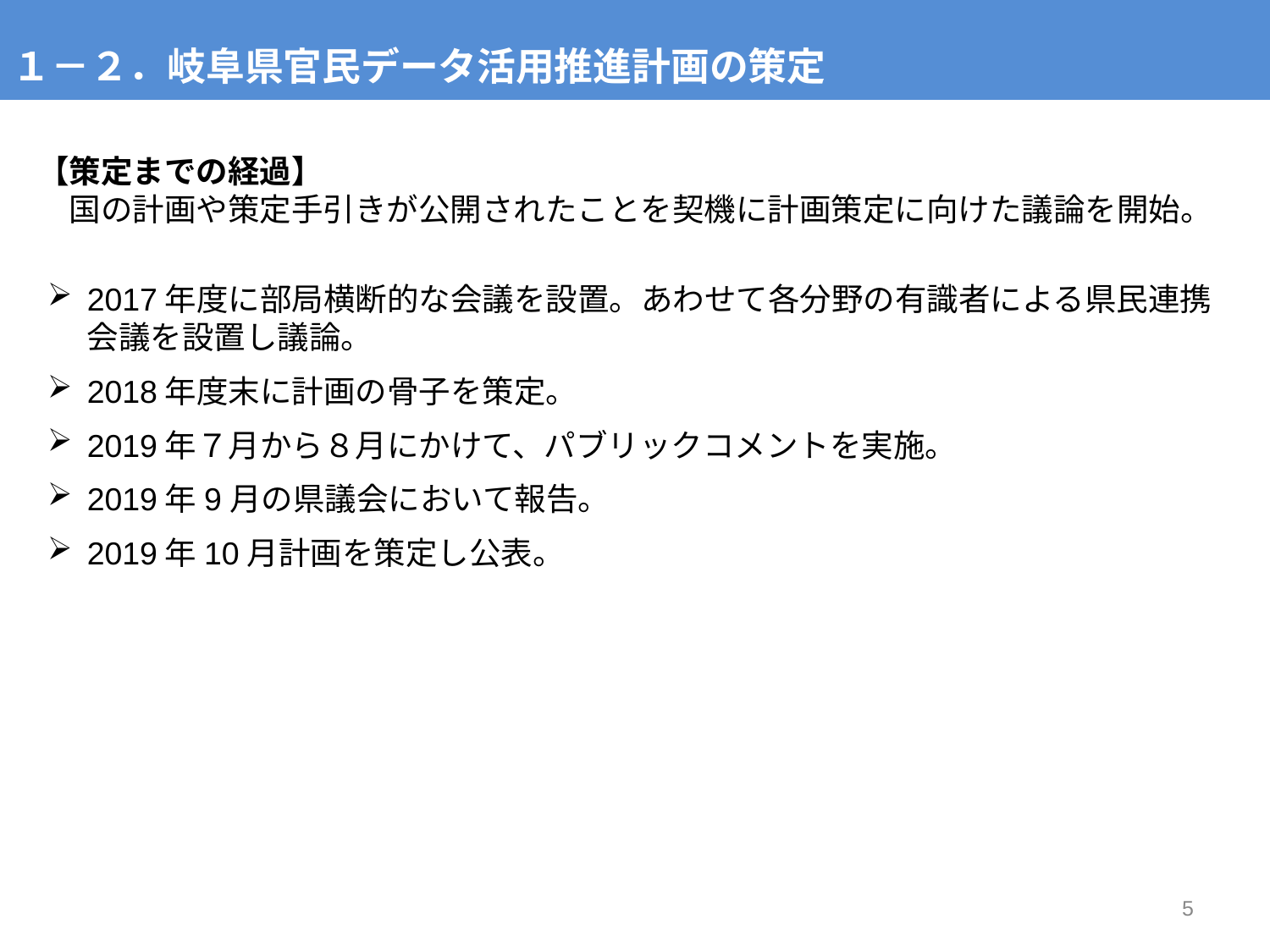

１－２．岐阜県官民データ活用推進計画の策定
【策定までの経過】
　国の計画や策定手引きが公開されたことを契機に計画策定に向けた議論を開始。
2017年度に部局横断的な会議を設置。あわせて各分野の有識者による県民連携会議を設置し議論。
2018年度末に計画の骨子を策定。
2019年７月から８月にかけて、パブリックコメントを実施。
2019年9月の県議会において報告。
2019年10月計画を策定し公表。
5